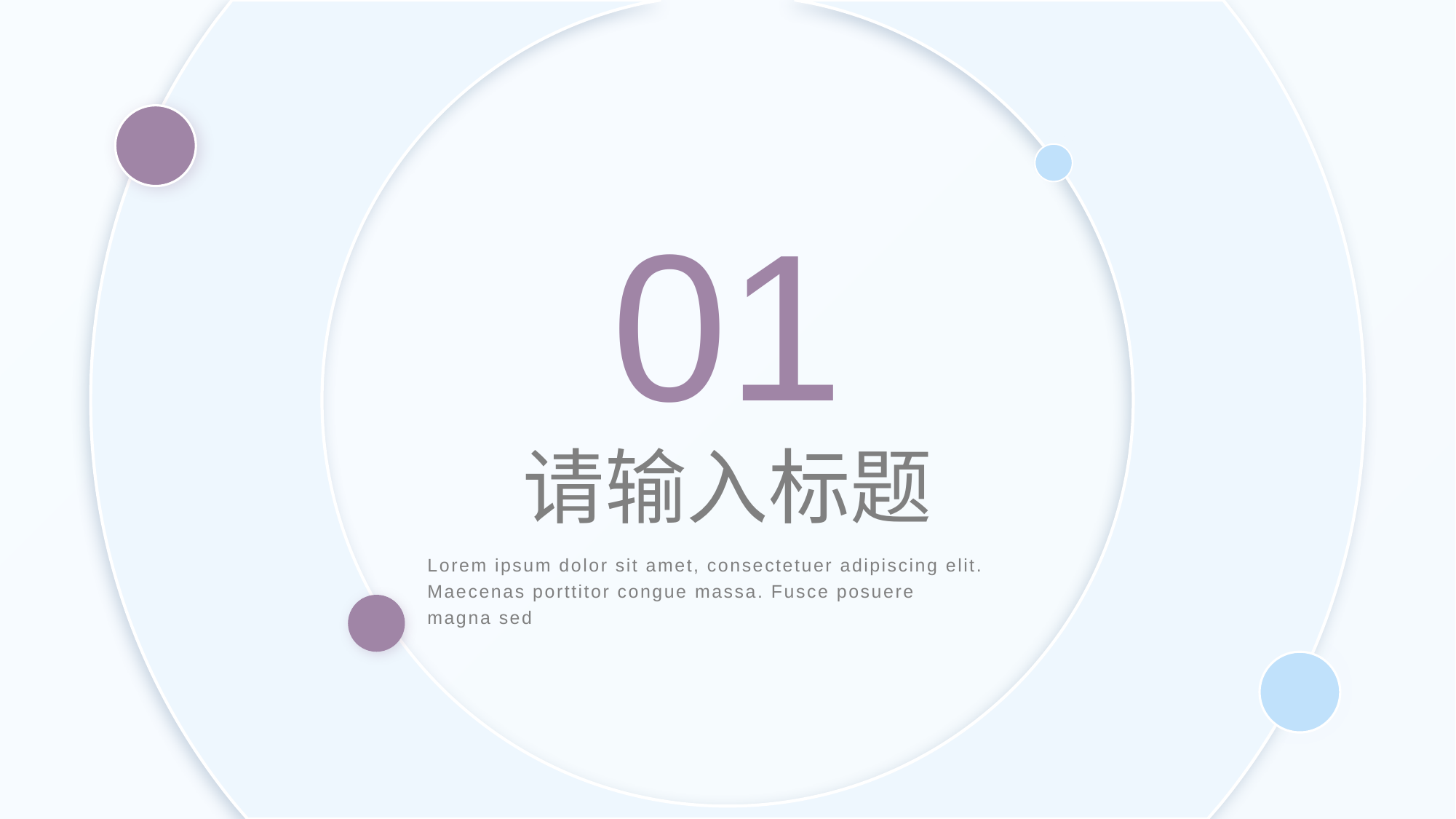

01
请输入标题
Lorem ipsum dolor sit amet, consectetuer adipiscing elit. Maecenas porttitor congue massa. Fusce posuere
magna sed